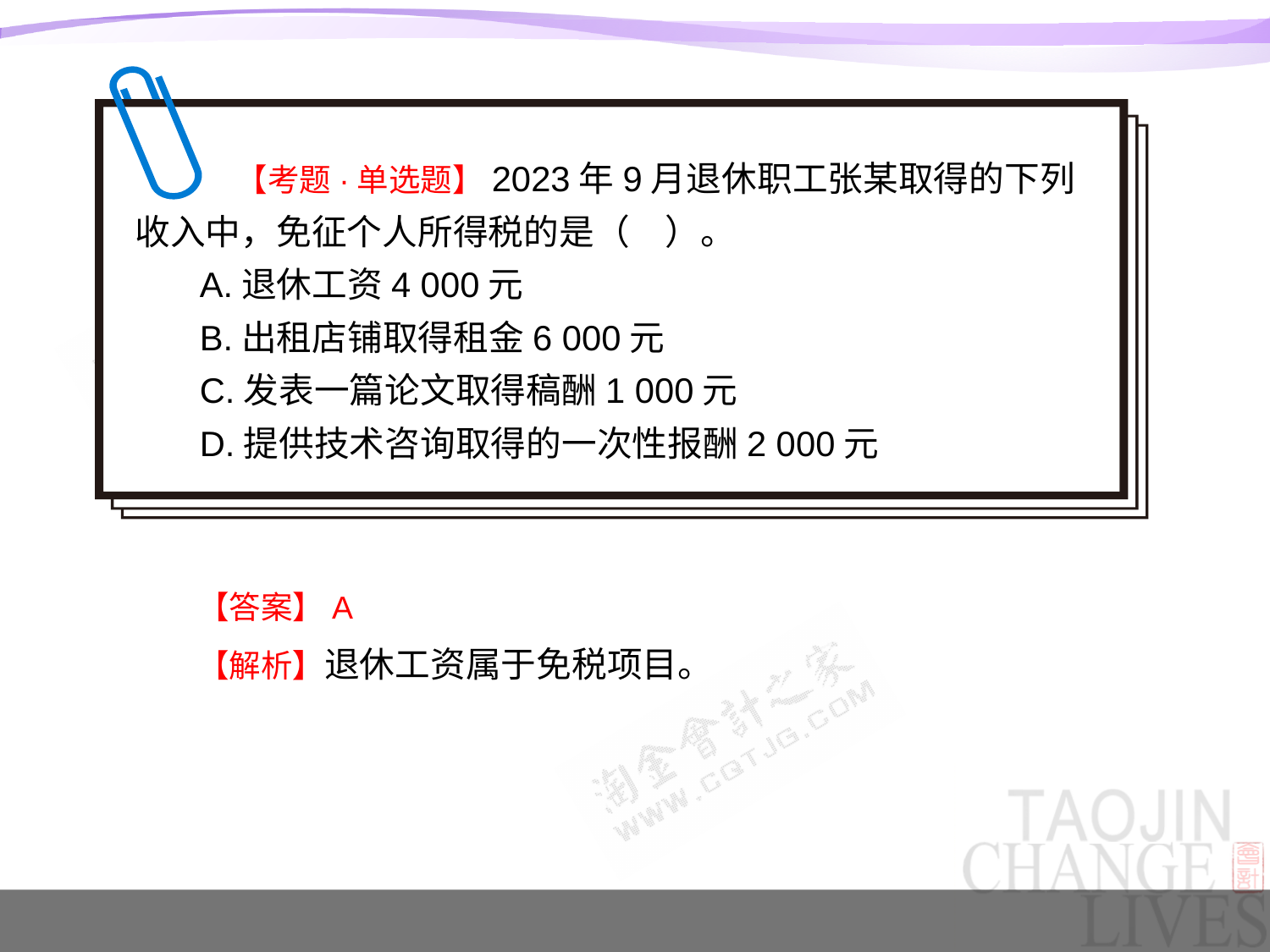

【考题·单选题】2023年9月退休职工张某取得的下列收入中，免征个人所得税的是（　）。
A.退休工资4 000元
B.出租店铺取得租金6 000元
C.发表一篇论文取得稿酬1 000元
D.提供技术咨询取得的一次性报酬2 000元
【答案】A
【解析】退休工资属于免税项目。